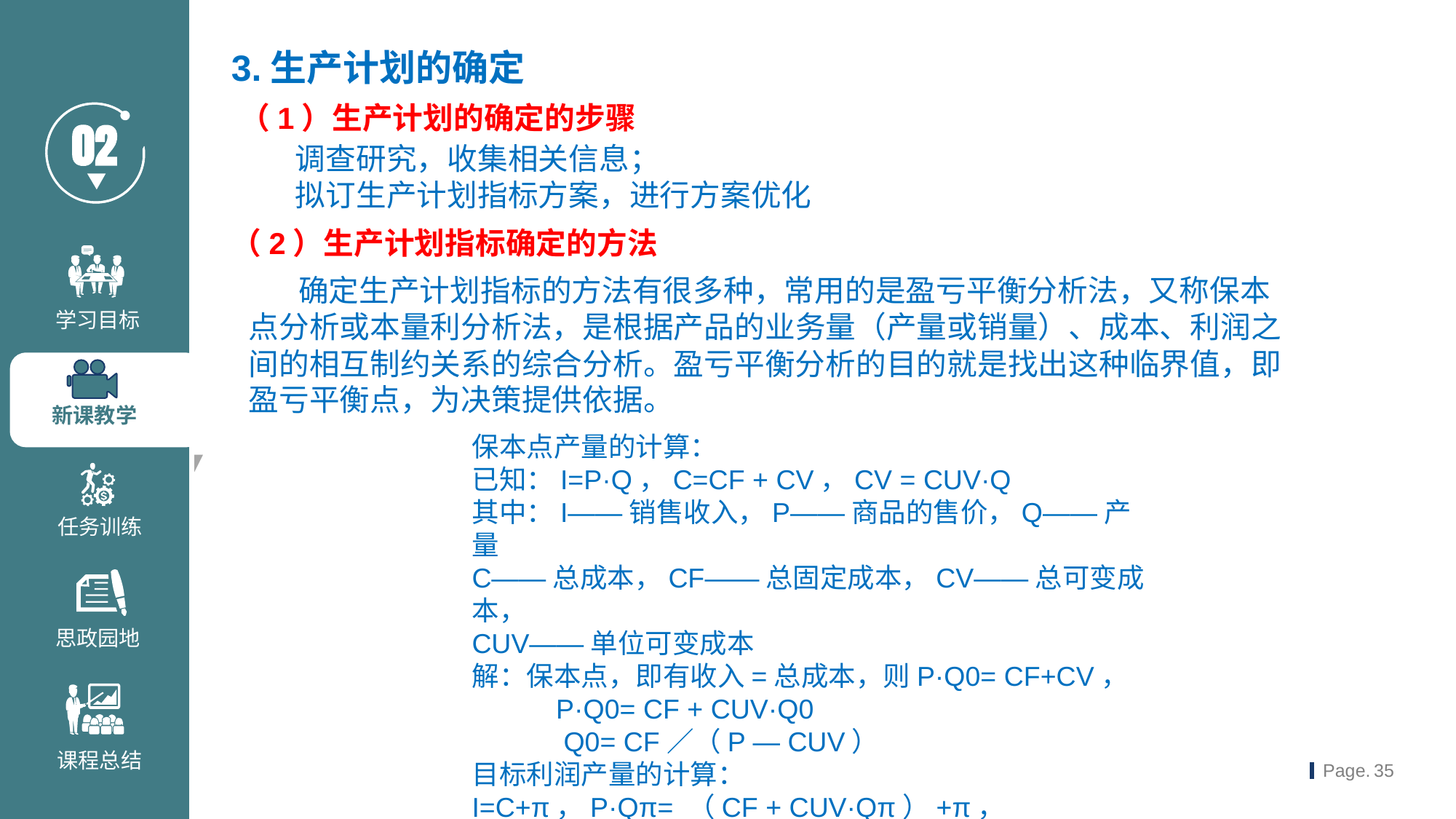

3.生产计划的确定
（1）生产计划的确定的步骤
   调查研究，收集相关信息；
   拟订生产计划指标方案，进行方案优化
（2）生产计划指标确定的方法
       确定生产计划指标的方法有很多种，常用的是盈亏平衡分析法，又称保本点分析或本量利分析法，是根据产品的业务量（产量或销量）、成本、利润之间的相互制约关系的综合分析。盈亏平衡分析的目的就是找出这种临界值，即盈亏平衡点，为决策提供依据。
保本点产量的计算：
已知：I=P·Q，C=CF + CV，CV = CUV·Q
其中：I——销售收入，P——商品的售价，Q——产量
C——总成本，CF——总固定成本，CV——总可变成本，
CUV——单位可变成本
解：保本点，即有收入=总成本，则P·Q0= CF+CV，
           P·Q0= CF + CUV·Q0
            Q0= CF／（P — CUV）
目标利润产量的计算：
I=C+π，P·Qπ= （CF + CUV·Qπ）+π，
Q0=π+ CF／（P — CUV）